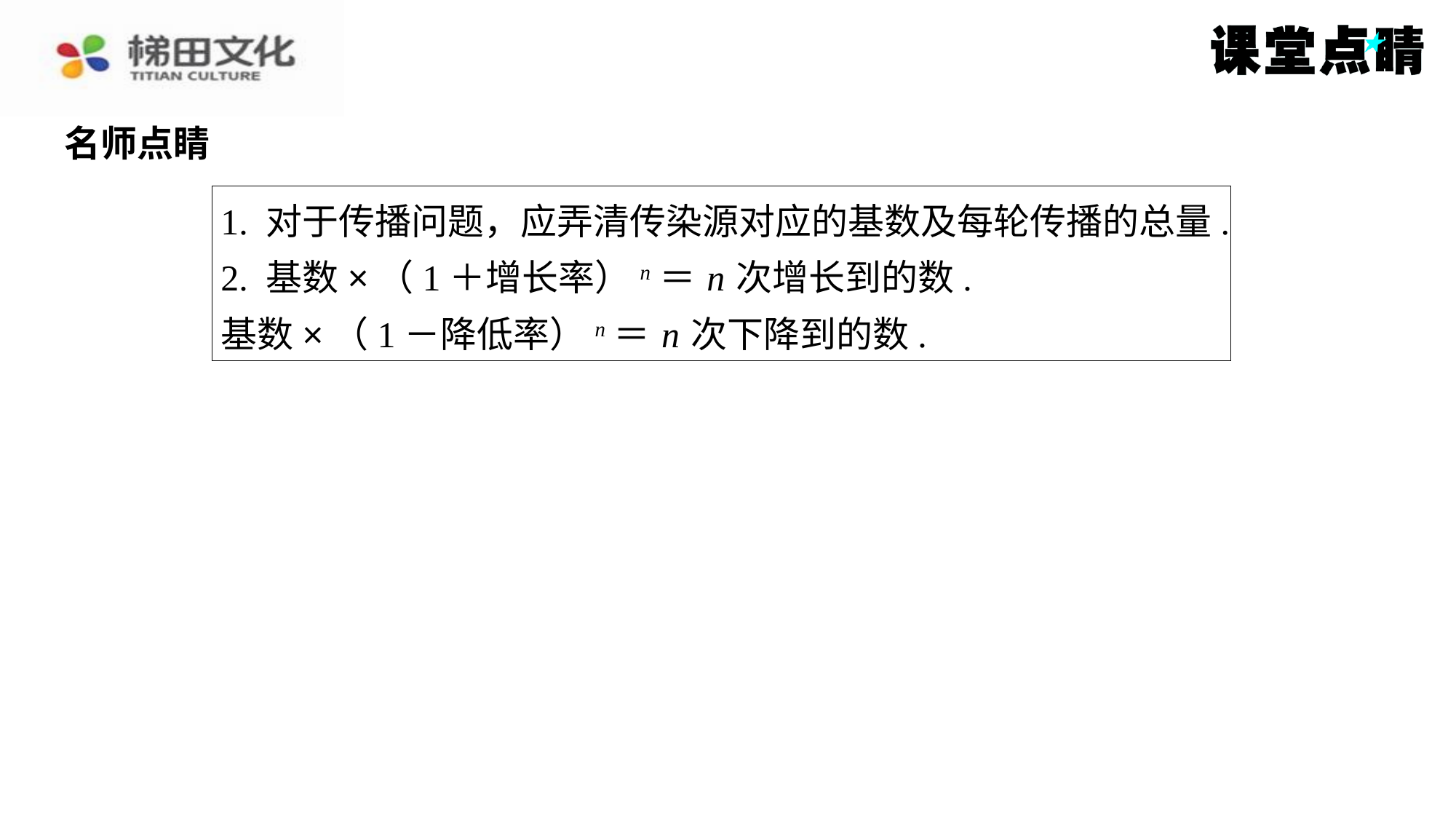

名师点睛
1. 对于传播问题，应弄清传染源对应的基数及每轮传播的总量.
2. 基数×（1＋增长率） n ＝ n 次增长到的数.
基数×（1－降低率） n ＝ n 次下降到的数.